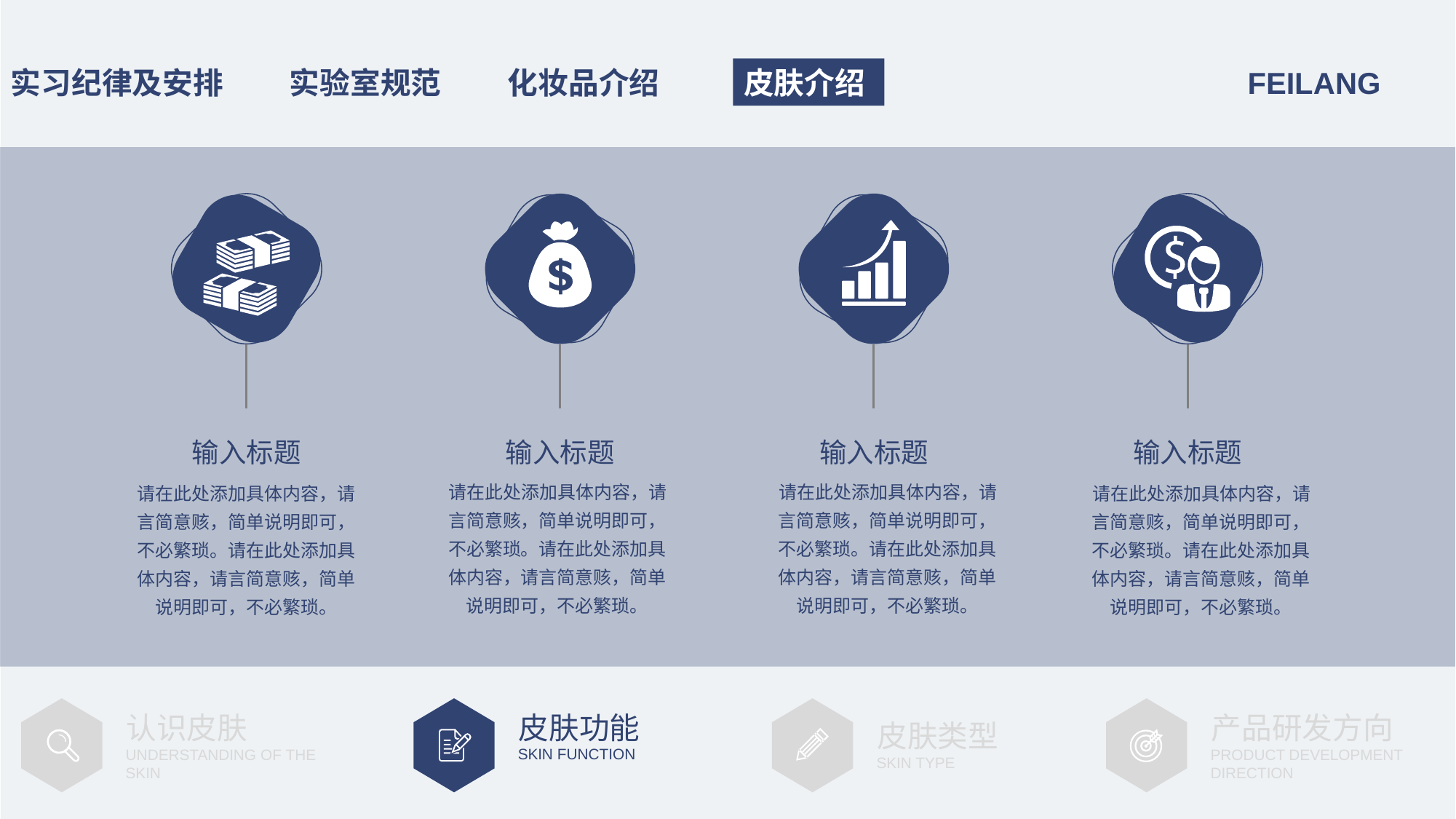

输入标题
      请在此处添加具体内容，请言简意赅，简单说明即可，不必繁琐。请在此处添加具体内容，请言简意赅，简单说明即可，不必繁琐。
输入标题
      请在此处添加具体内容，请言简意赅，简单说明即可，不必繁琐。请在此处添加具体内容，请言简意赅，简单说明即可，不必繁琐。
输入标题
      请在此处添加具体内容，请言简意赅，简单说明即可，不必繁琐。请在此处添加具体内容，请言简意赅，简单说明即可，不必繁琐。
输入标题
      请在此处添加具体内容，请言简意赅，简单说明即可，不必繁琐。请在此处添加具体内容，请言简意赅，简单说明即可，不必繁琐。